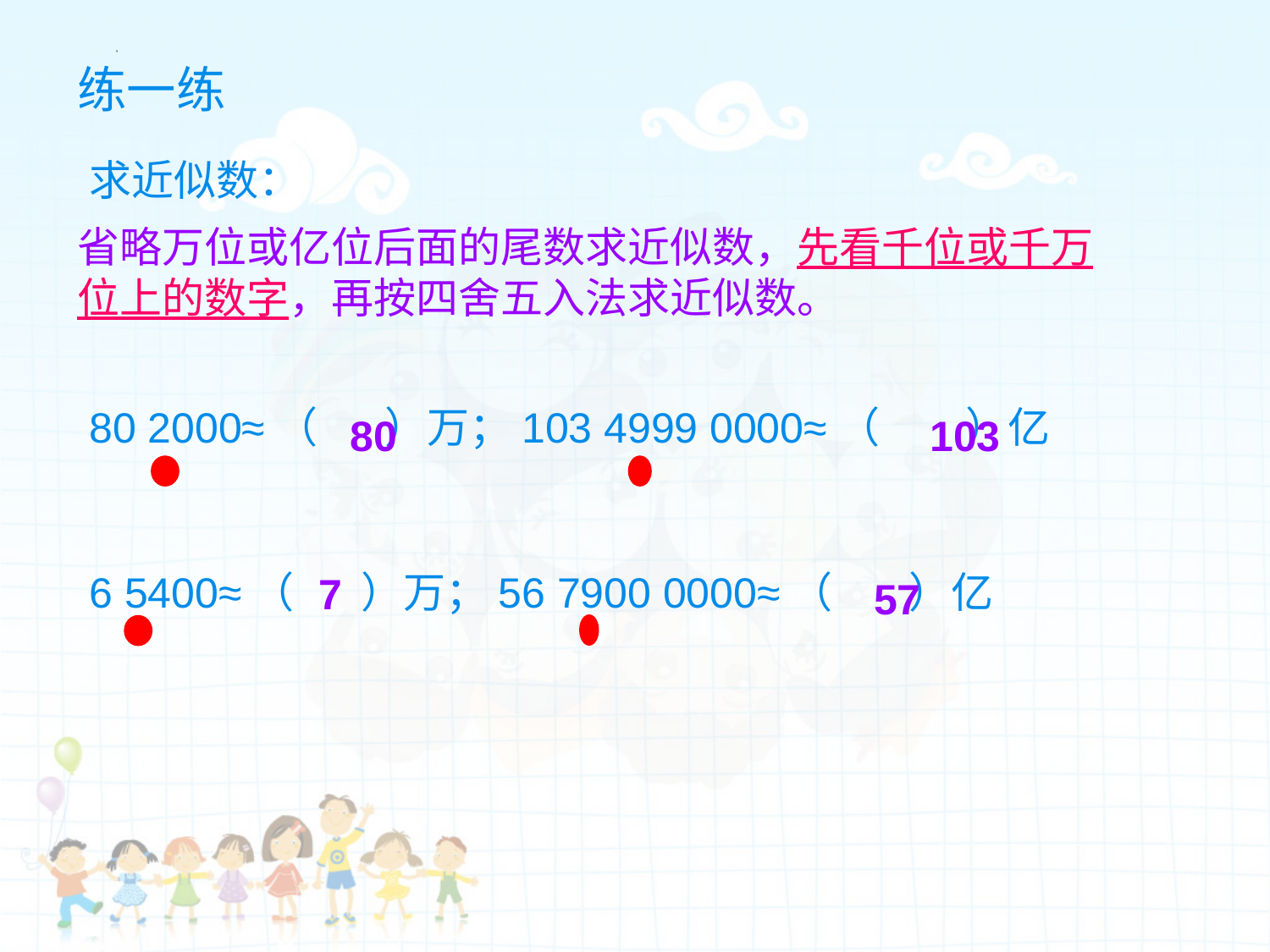

# 练一练
求近似数：

80 2000≈（       ）万；103 4999 0000≈（         ）亿

6 5400≈（       ）万；56 7900 0000≈（        ）亿
省略万位或亿位后面的尾数求近似数，先看千位或千万位上的数字，再按四舍五入法求近似数。
80
103

7
57